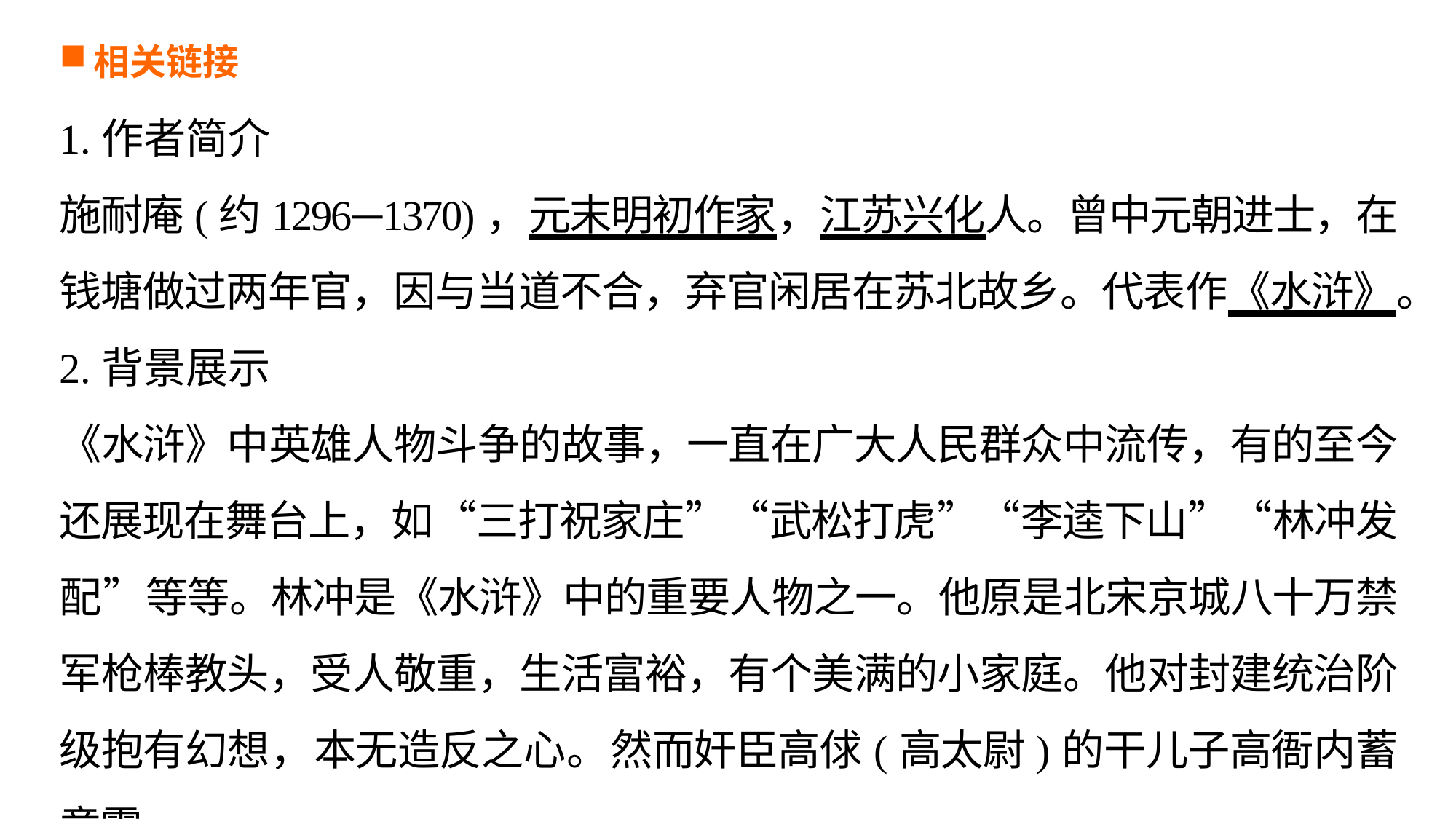

相关链接
1.作者简介
施耐庵(约1296─1370)，元末明初作家，江苏兴化人。曾中元朝进士，在钱塘做过两年官，因与当道不合，弃官闲居在苏北故乡。代表作《水浒》。
2.背景展示
《水浒》中英雄人物斗争的故事，一直在广大人民群众中流传，有的至今还展现在舞台上，如“三打祝家庄”“武松打虎”“李逵下山”“林冲发配”等等。林冲是《水浒》中的重要人物之一。他原是北宋京城八十万禁军枪棒教头，受人敬重，生活富裕，有个美满的小家庭。他对封建统治阶级抱有幻想，本无造反之心。然而奸臣高俅(高太尉)的干儿子高衙内蓄意霸